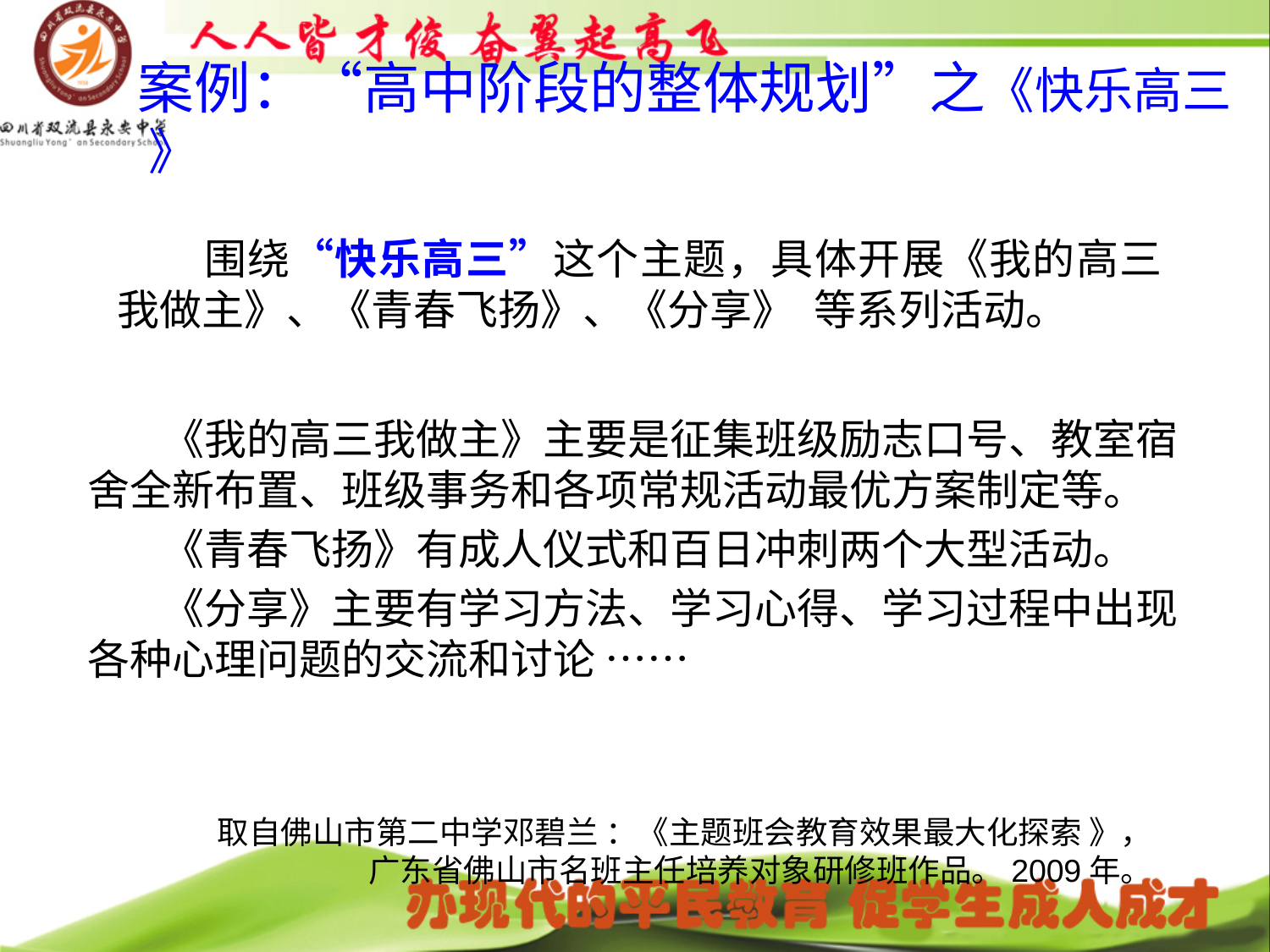

# 案例：“高中阶段的整体规划”之《快乐高三 》
围绕“快乐高三”这个主题，具体开展《我的高三我做主》、《青春飞扬》、《分享》  等系列活动。
《我的高三我做主》主要是征集班级励志口号、教室宿舍全新布置、班级事务和各项常规活动最优方案制定等。
《青春飞扬》有成人仪式和百日冲刺两个大型活动。
《分享》主要有学习方法、学习心得、学习过程中出现各种心理问题的交流和讨论 ……
取自佛山市第二中学邓碧兰 ：《主题班会教育效果最大化探索 》，
广东省佛山市名班主任培养对象研修班作品。2009年。